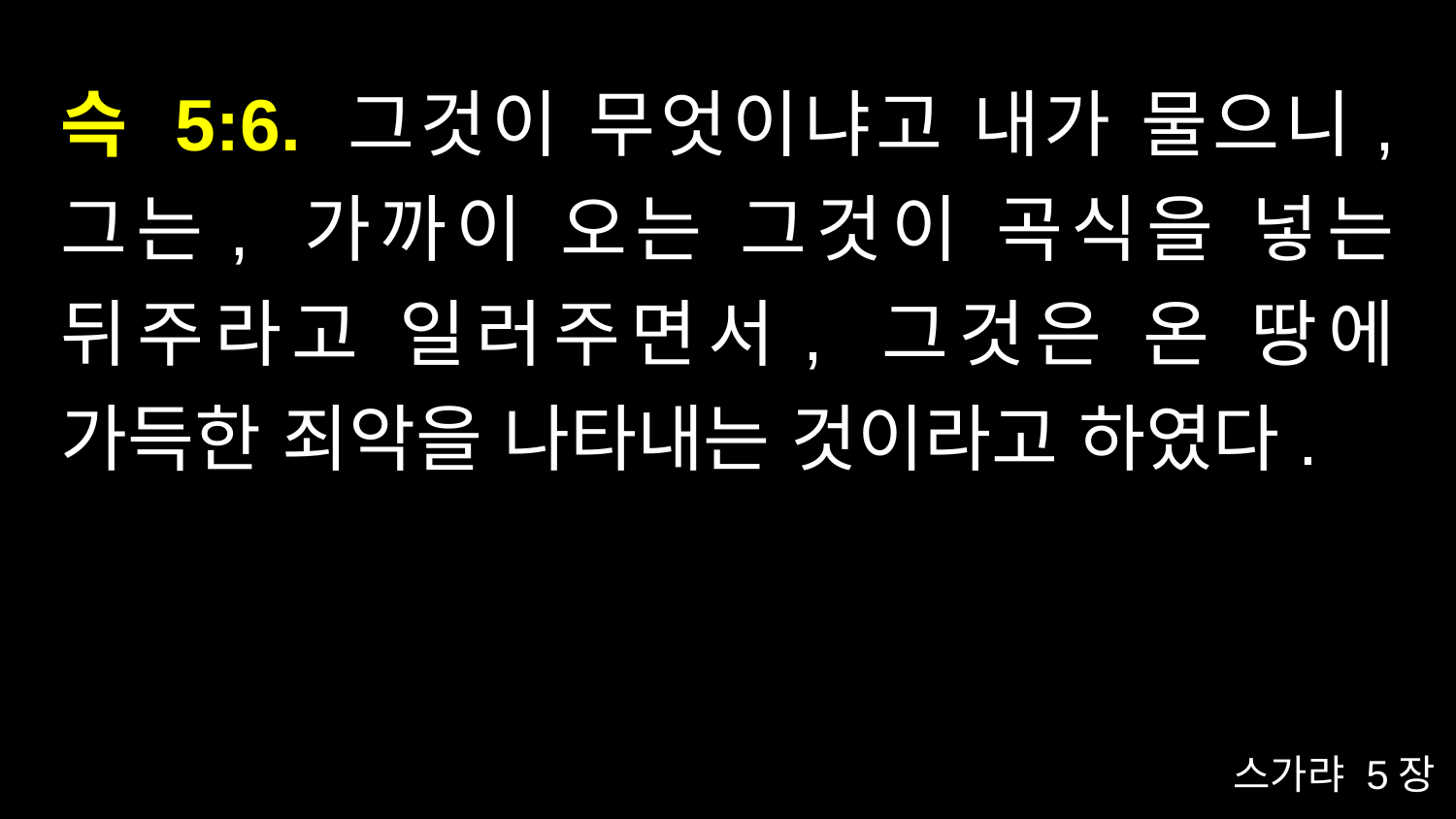

# 슥 5:6. 그것이 무엇이냐고 내가 물으니, 그는, 가까이 오는 그것이 곡식을 넣는 뒤주라고 일러주면서, 그것은 온 땅에 가득한 죄악을 나타내는 것이라고 하였다.
스가랴 5장